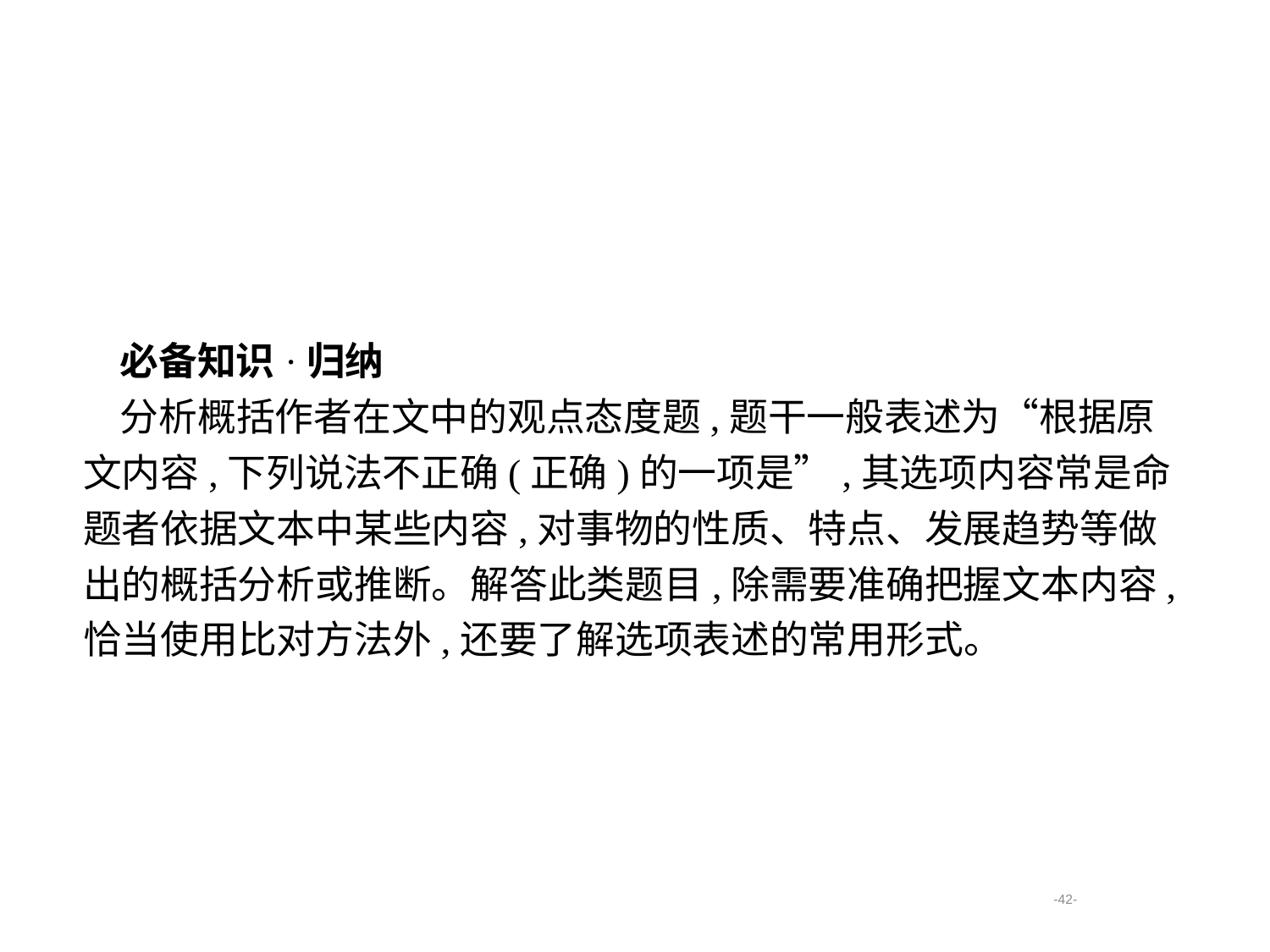

必备知识·归纳
分析概括作者在文中的观点态度题,题干一般表述为“根据原文内容,下列说法不正确(正确)的一项是”,其选项内容常是命题者依据文本中某些内容,对事物的性质、特点、发展趋势等做出的概括分析或推断。解答此类题目,除需要准确把握文本内容,恰当使用比对方法外,还要了解选项表述的常用形式。
-42-